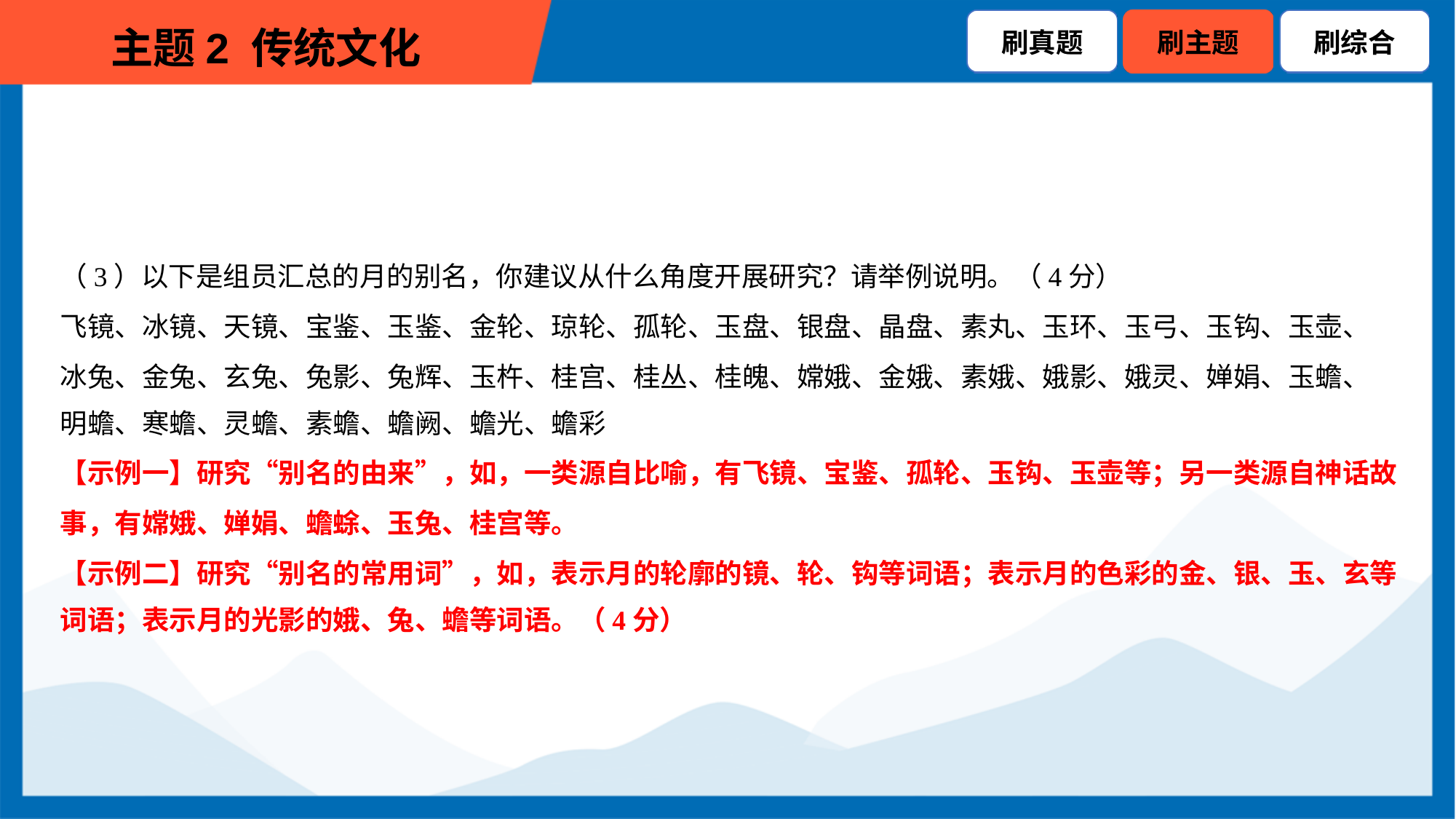

（3）以下是组员汇总的月的别名，你建议从什么角度开展研究？请举例说明。（4分）
飞镜、冰镜、天镜、宝鉴、玉鉴、金轮、琼轮、孤轮、玉盘、银盘、晶盘、素丸、玉环、玉弓、玉钩、玉壶、
冰兔、金兔、玄兔、兔影、兔辉、玉杵、桂宫、桂丛、桂魄、嫦娥、金娥、素娥、娥影、娥灵、婵娟、玉蟾、
明蟾、寒蟾、灵蟾、素蟾、蟾阙、蟾光、蟾彩
【示例一】研究“别名的由来”，如，一类源自比喻，有飞镜、宝鉴、孤轮、玉钩、玉壶等；另一类源自神话故
事，有嫦娥、婵娟、蟾蜍、玉兔、桂宫等。
【示例二】研究“别名的常用词”，如，表示月的轮廓的镜、轮、钩等词语；表示月的色彩的金、银、玉、玄等
词语；表示月的光影的娥、兔、蟾等词语。（4分）